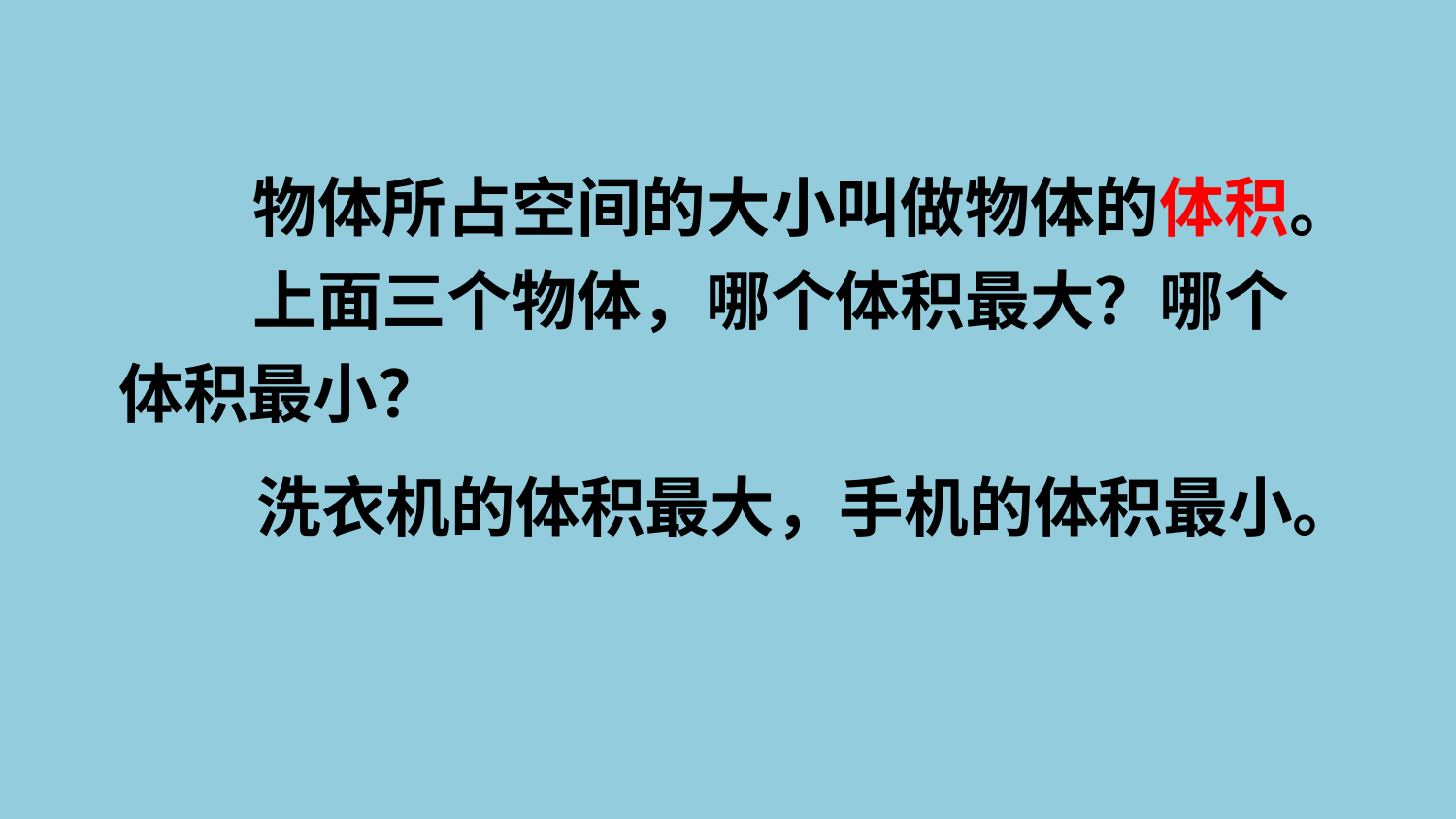

物体所占空间的大小叫做物体的体积。
        上面三个物体，哪个体积最大？哪个体积最小？
洗衣机的体积最大，手机的体积最小。